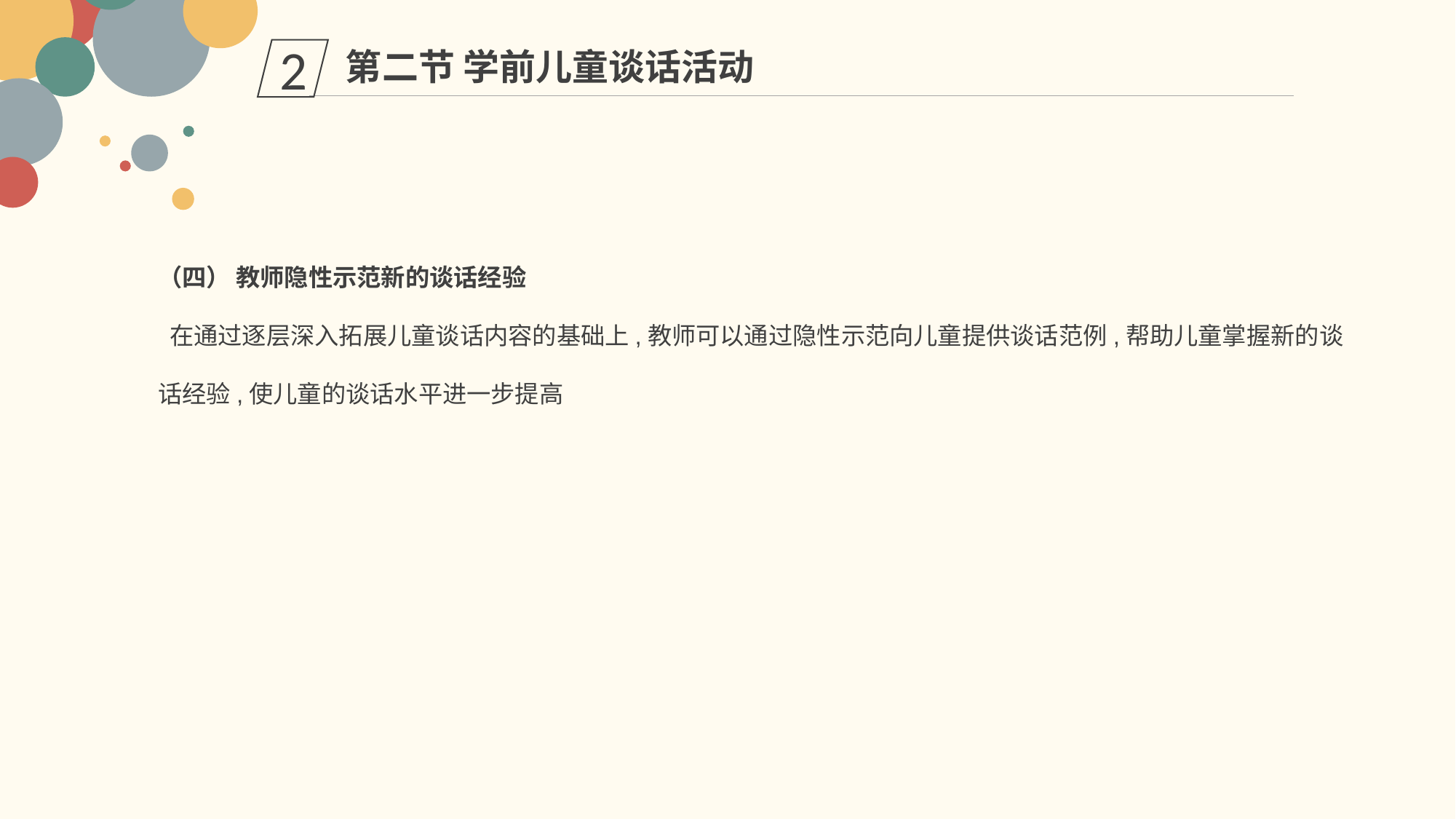

第二节 学前儿童谈话活动
2
（四） 教师隐性示范新的谈话经验
 在通过逐层深入拓展儿童谈话内容的基础上,教师可以通过隐性示范向儿童提供谈话范例,帮助儿童掌握新的谈话经验,使儿童的谈话水平进一步提高